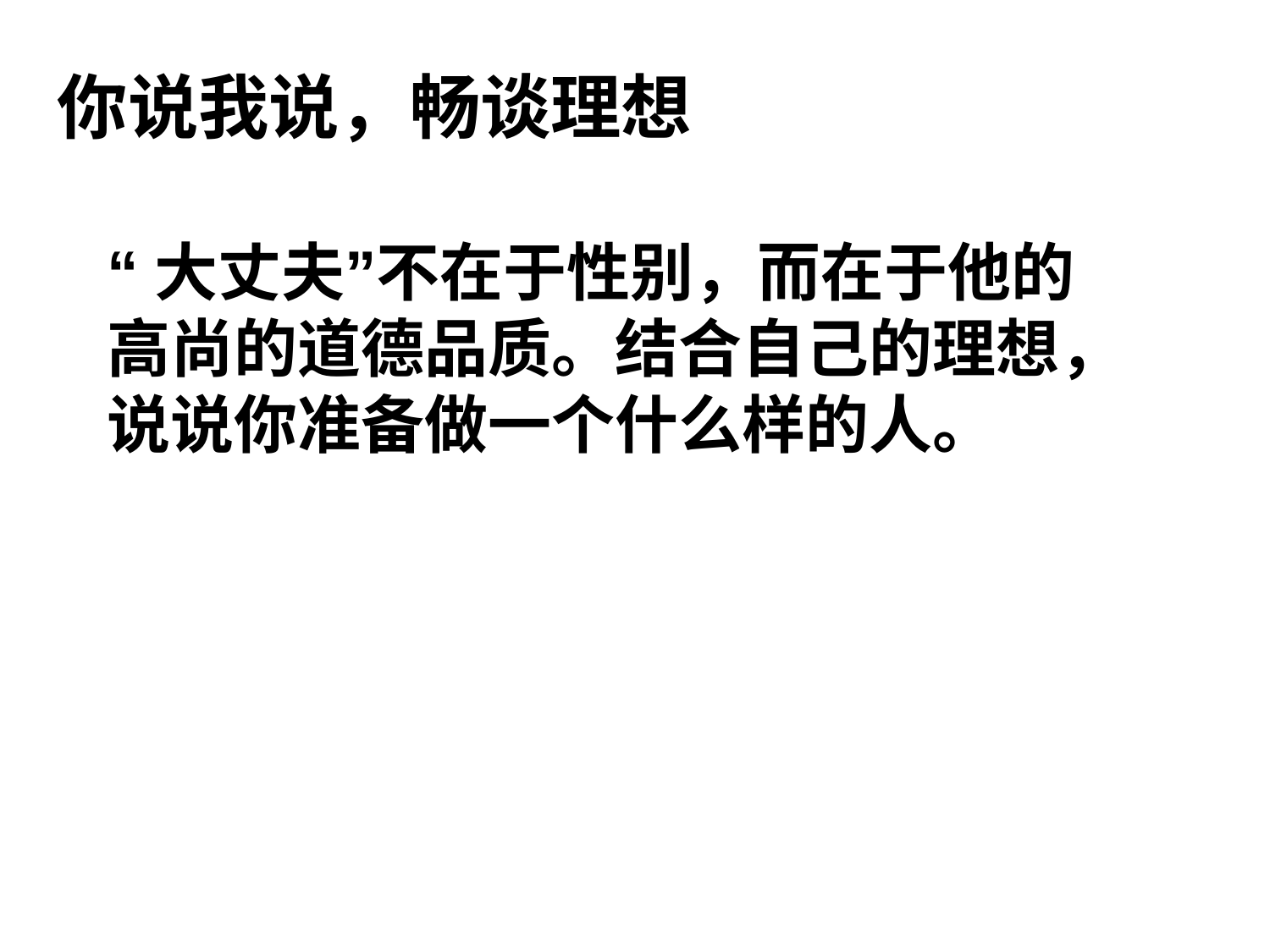

你说我说，畅谈理想

“大丈夫”不在于性别，而在于他的高尚的道德品质。结合自己的理想，说说你准备做一个什么样的人。